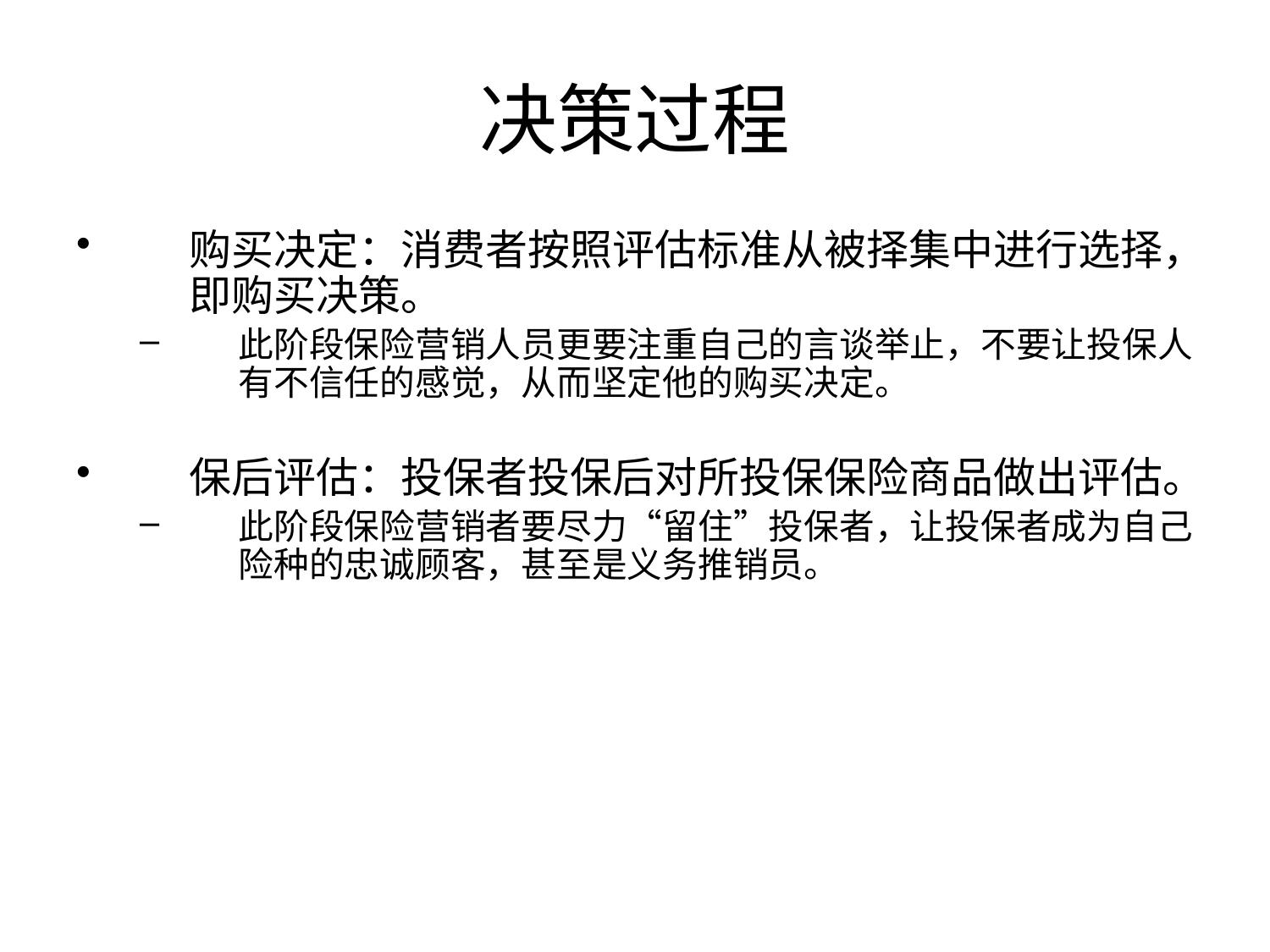

# 决策过程
购买决定：消费者按照评估标准从被择集中进行选择，即购买决策。
此阶段保险营销人员更要注重自己的言谈举止，不要让投保人有不信任的感觉，从而坚定他的购买决定。

保后评估：投保者投保后对所投保保险商品做出评估。
此阶段保险营销者要尽力“留住”投保者，让投保者成为自己险种的忠诚顾客，甚至是义务推销员。